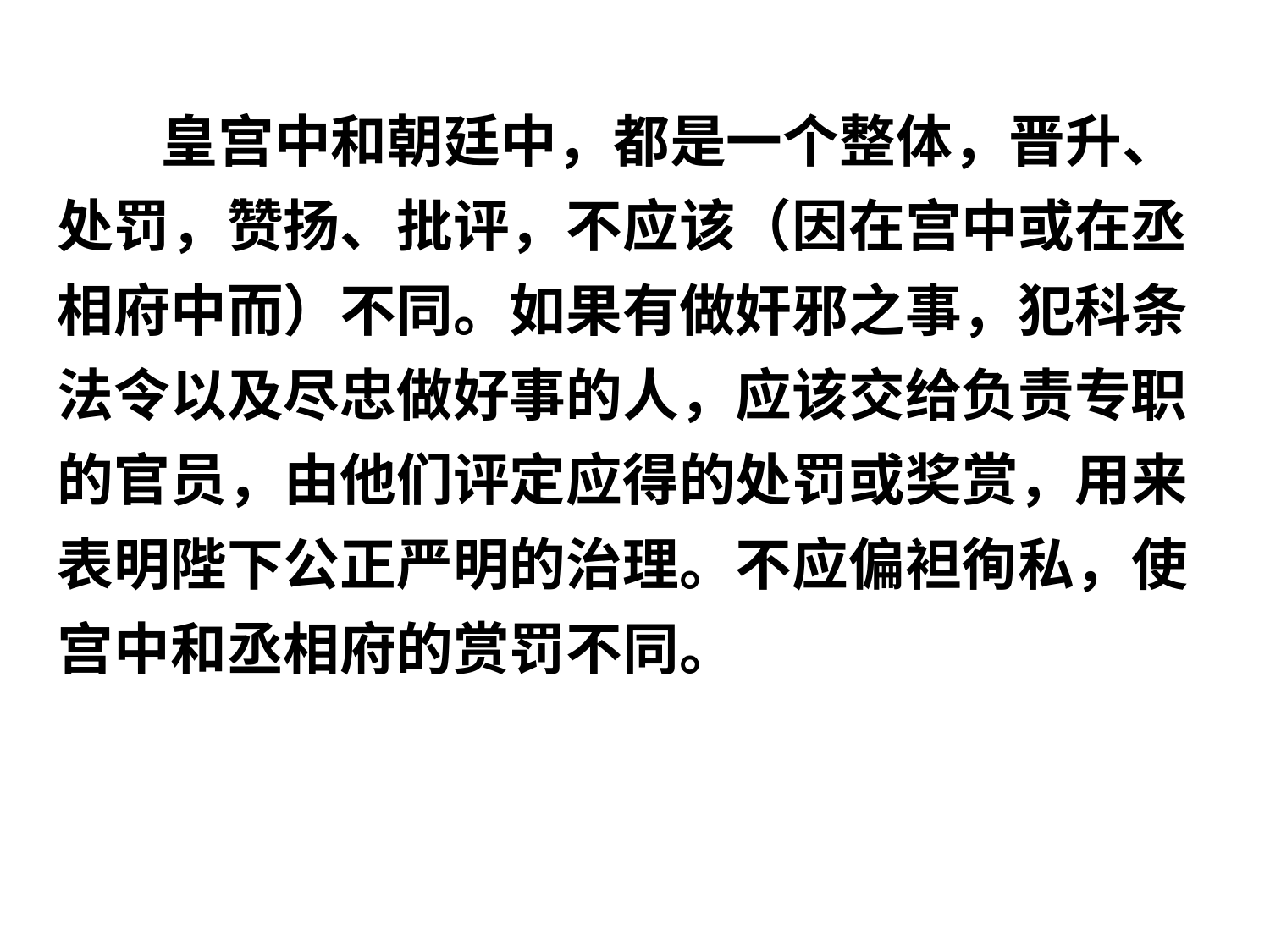

皇宫中和朝廷中，都是一个整体，晋升、处罚，赞扬、批评，不应该（因在宫中或在丞相府中而）不同。如果有做奸邪之事，犯科条法令以及尽忠做好事的人，应该交给负责专职的官员，由他们评定应得的处罚或奖赏，用来表明陛下公正严明的治理。不应偏袒徇私，使宫中和丞相府的赏罚不同。